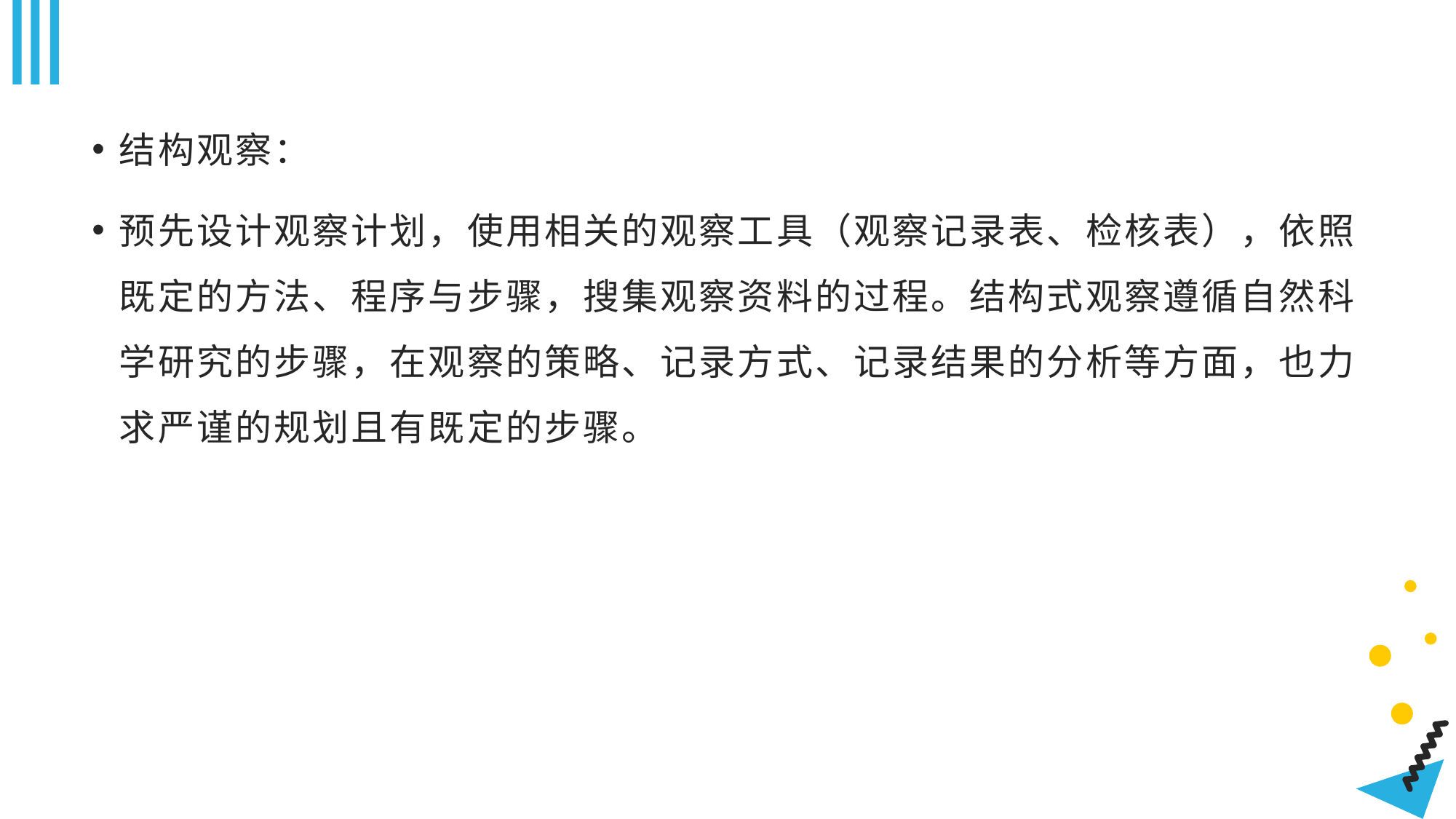

#
结构观察：
预先设计观察计划，使用相关的观察工具（观察记录表、检核表），依照既定的方法、程序与步骤，搜集观察资料的过程。结构式观察遵循自然科学研究的步骤，在观察的策略、记录方式、记录结果的分析等方面，也力求严谨的规划且有既定的步骤。